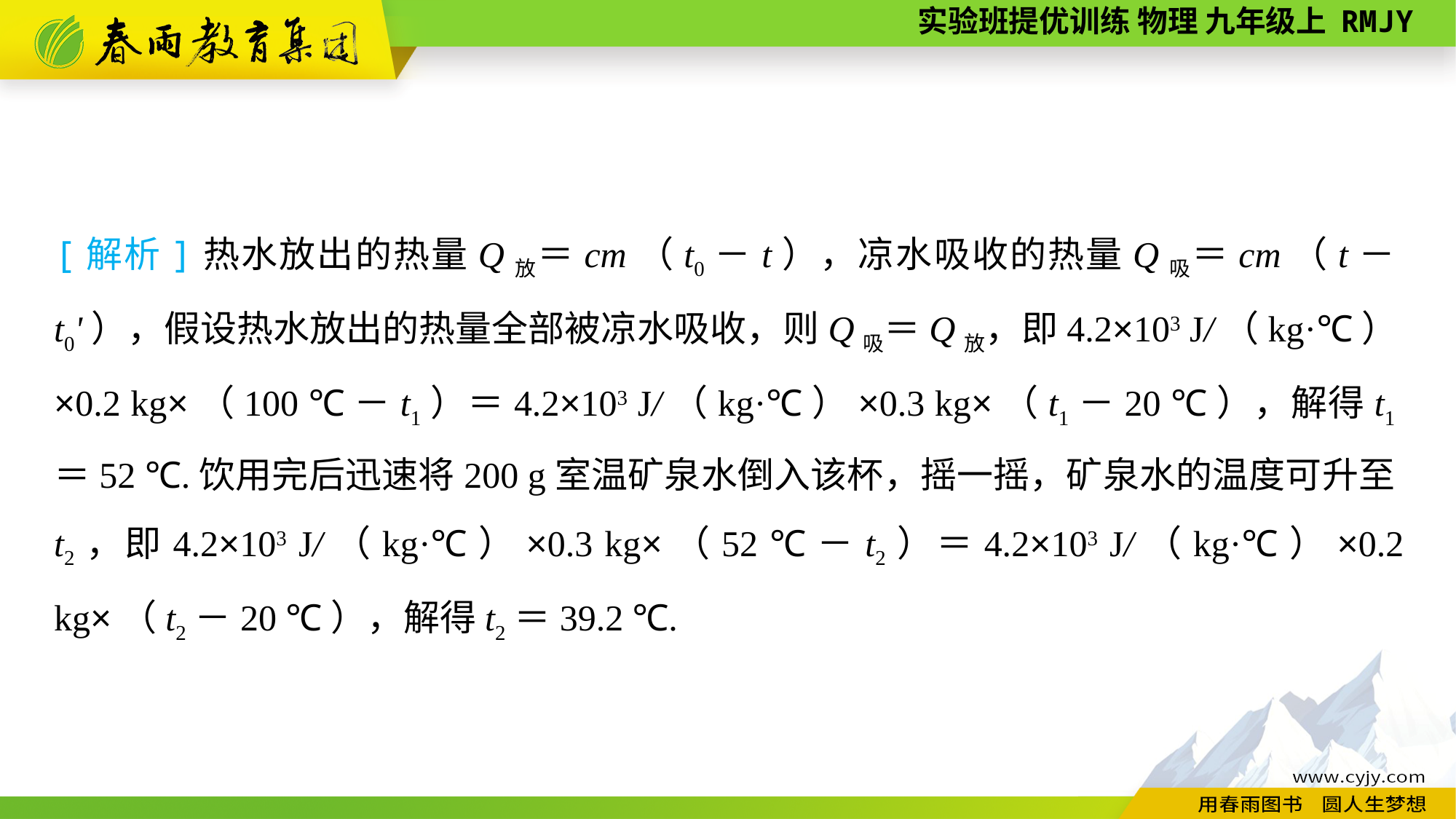

[解析]热水放出的热量Q放＝cm（t0－t），凉水吸收的热量Q吸＝cm（t－t0'），假设热水放出的热量全部被凉水吸收，则Q吸＝Q放，即4.2×103 J/（kg·℃）×0.2 kg×（100 ℃－t1）＝4.2×103 J/（kg·℃）×0.3 kg×（t1－20 ℃），解得t1＝52 ℃.饮用完后迅速将200 g室温矿泉水倒入该杯，摇一摇，矿泉水的温度可升至t2，即4.2×103 J/（kg·℃）×0.3 kg×（52 ℃－t2）＝4.2×103 J/（kg·℃）×0.2 kg×（t2－20 ℃），解得t2＝39.2 ℃.